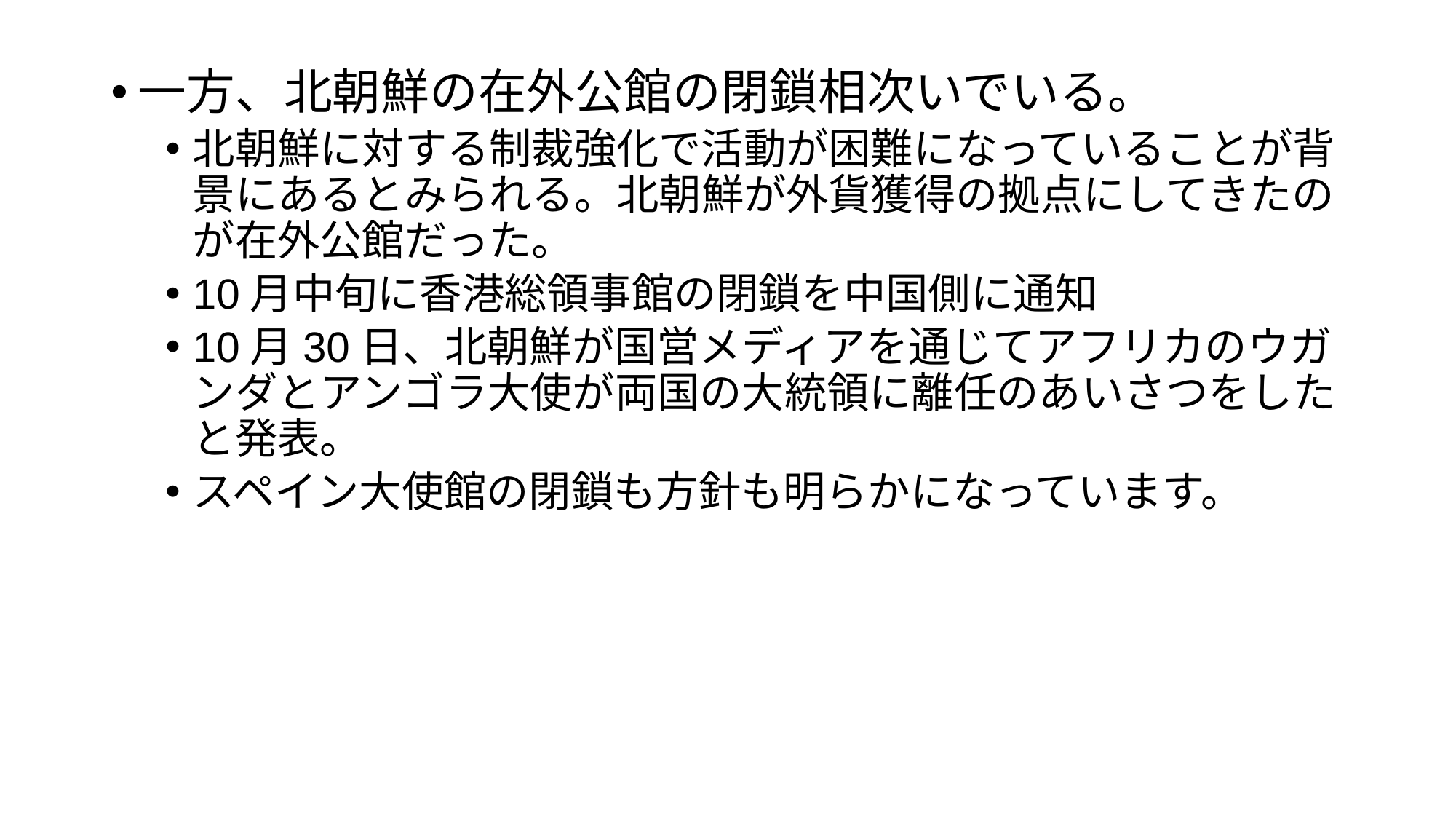

一方、北朝鮮の在外公館の閉鎖相次いでいる。
北朝鮮に対する制裁強化で活動が困難になっていることが背景にあるとみられる。北朝鮮が外貨獲得の拠点にしてきたのが在外公館だった。
10月中旬に香港総領事館の閉鎖を中国側に通知
10月30日、北朝鮮が国営メディアを通じてアフリカのウガンダとアンゴラ大使が両国の大統領に離任のあいさつをしたと発表。
スペイン大使館の閉鎖も方針も明らかになっています。